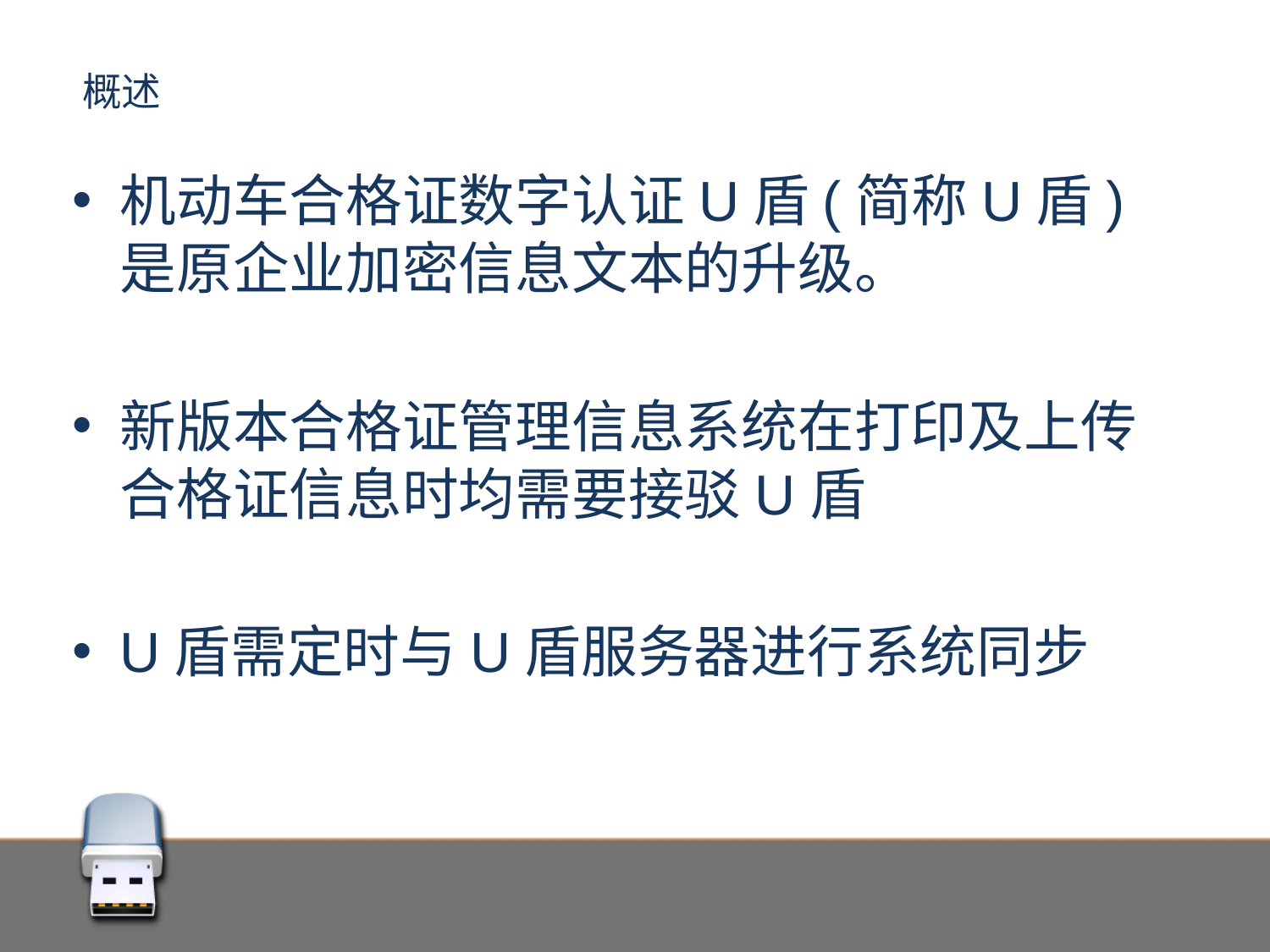

# 概述
机动车合格证数字认证U盾(简称U盾)是原企业加密信息文本的升级。

新版本合格证管理信息系统在打印及上传合格证信息时均需要接驳U盾

U盾需定时与U盾服务器进行系统同步